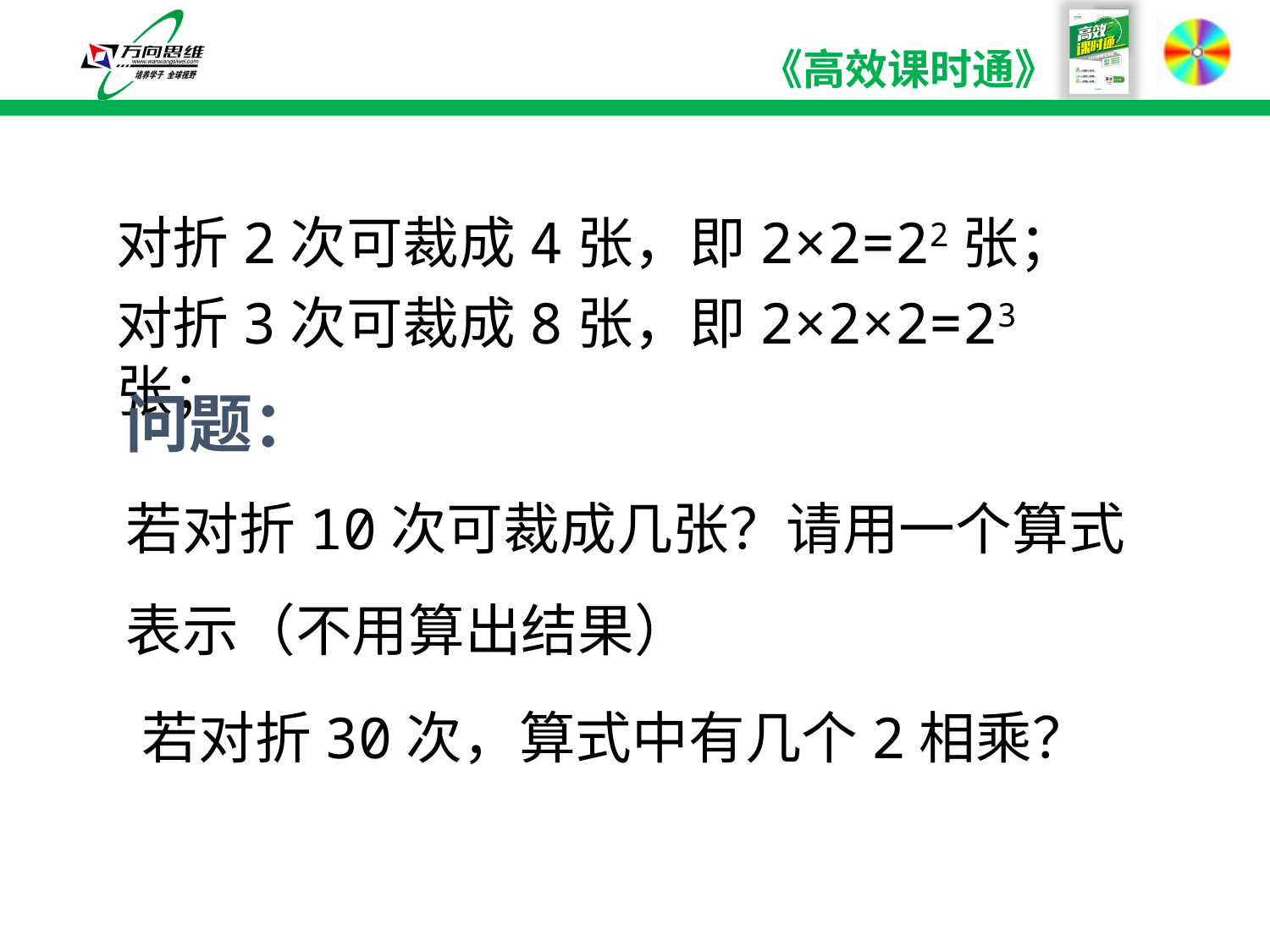

对折2次可裁成4张，即2×2=22张；
对折3次可裁成8张，即2×2×2=23张；
问题：
若对折10次可裁成几张？请用一个算式表示（不用算出结果）
 若对折30次，算式中有几个2相乘？